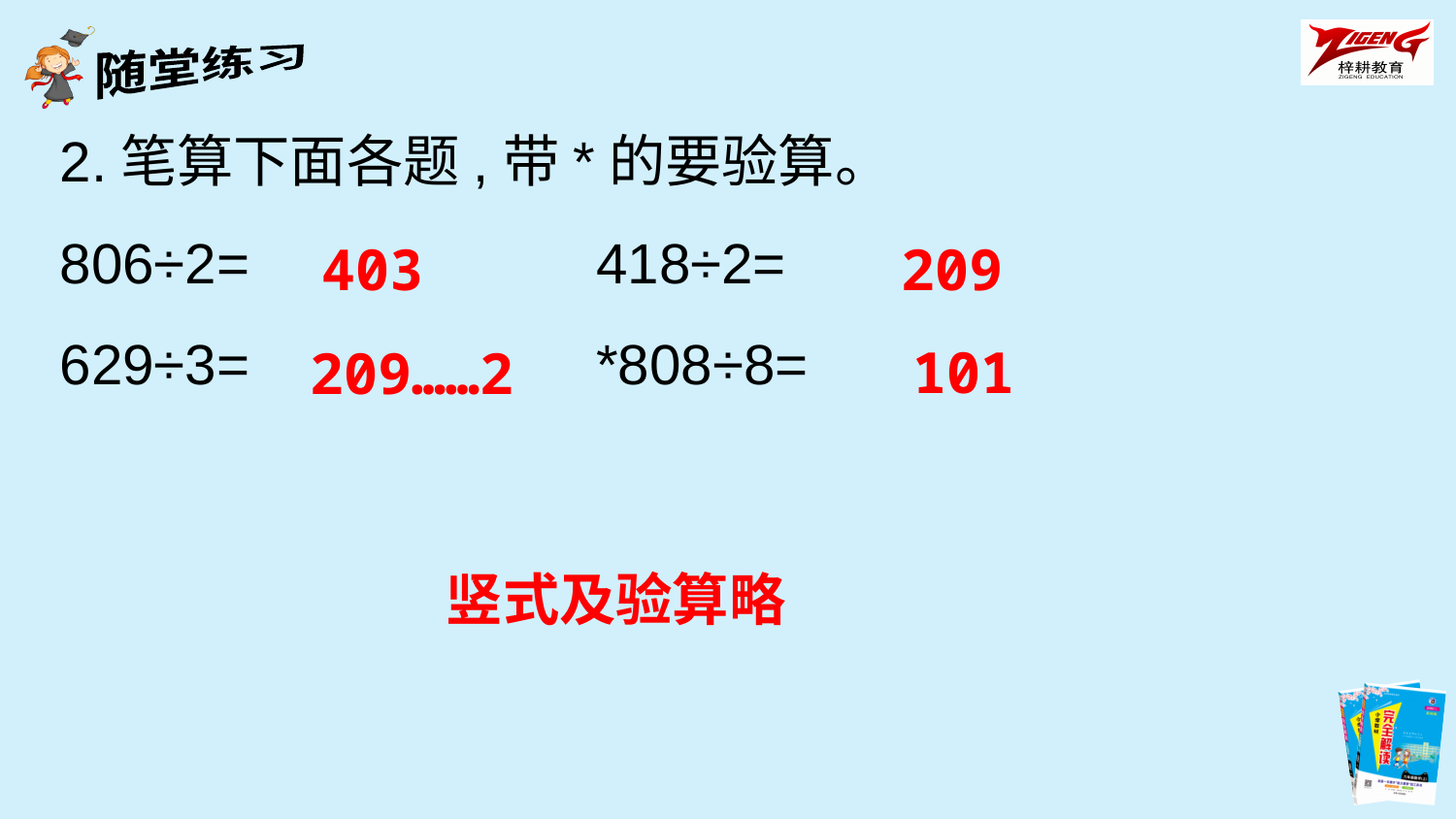

2.笔算下面各题,带*的要验算。
806÷2=                      418÷2=
629÷3=                      *808÷8=
403
209
101
209……2
竖式及验算略